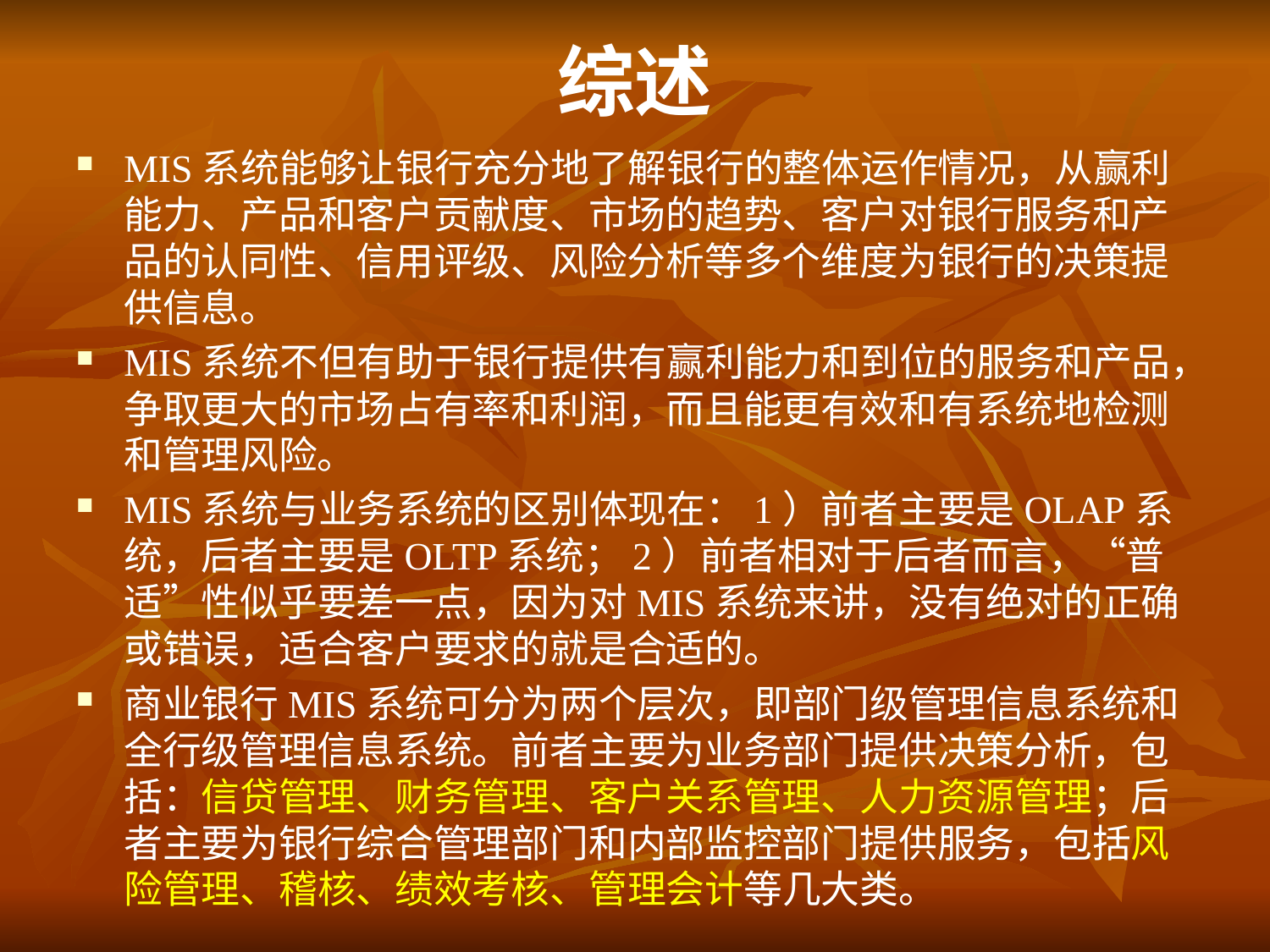

# 综述
MIS系统能够让银行充分地了解银行的整体运作情况，从赢利能力、产品和客户贡献度、市场的趋势、客户对银行服务和产品的认同性、信用评级、风险分析等多个维度为银行的决策提供信息。
MIS系统不但有助于银行提供有赢利能力和到位的服务和产品，争取更大的市场占有率和利润，而且能更有效和有系统地检测和管理风险。
MIS系统与业务系统的区别体现在：1）前者主要是OLAP系统，后者主要是OLTP系统；2）前者相对于后者而言，“普适”性似乎要差一点，因为对MIS系统来讲，没有绝对的正确或错误，适合客户要求的就是合适的。
商业银行MIS系统可分为两个层次，即部门级管理信息系统和全行级管理信息系统。前者主要为业务部门提供决策分析，包括：信贷管理、财务管理、客户关系管理、人力资源管理；后者主要为银行综合管理部门和内部监控部门提供服务，包括风险管理、稽核、绩效考核、管理会计等几大类。